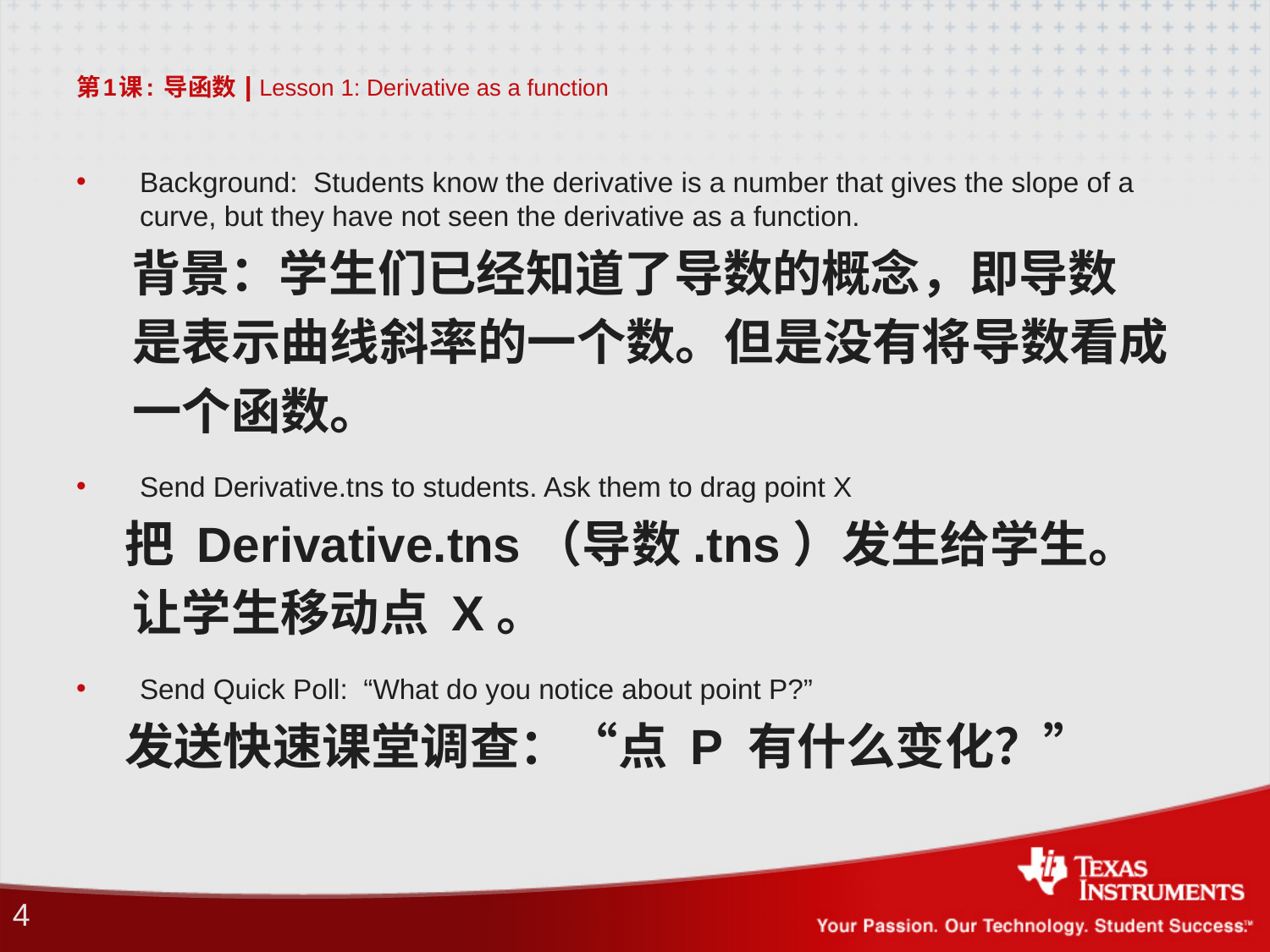

# 第1课: 导函数 | Lesson 1: Derivative as a function
Background:  Students know the derivative is a number that gives the slope of a curve, but they have not seen the derivative as a function.
     背景：学生们已经知道了导数的概念，即导数
    是表示曲线斜率的一个数。但是没有将导数看成
    一个函数。

Send Derivative.tns to students. Ask them to drag point X
     把 Derivative.tns（导数.tns）发生给学生。
    让学生移动点 X。

Send Quick Poll:  “What do you notice about point P?”
     发送快速课堂调查：“点 P 有什么变化？”